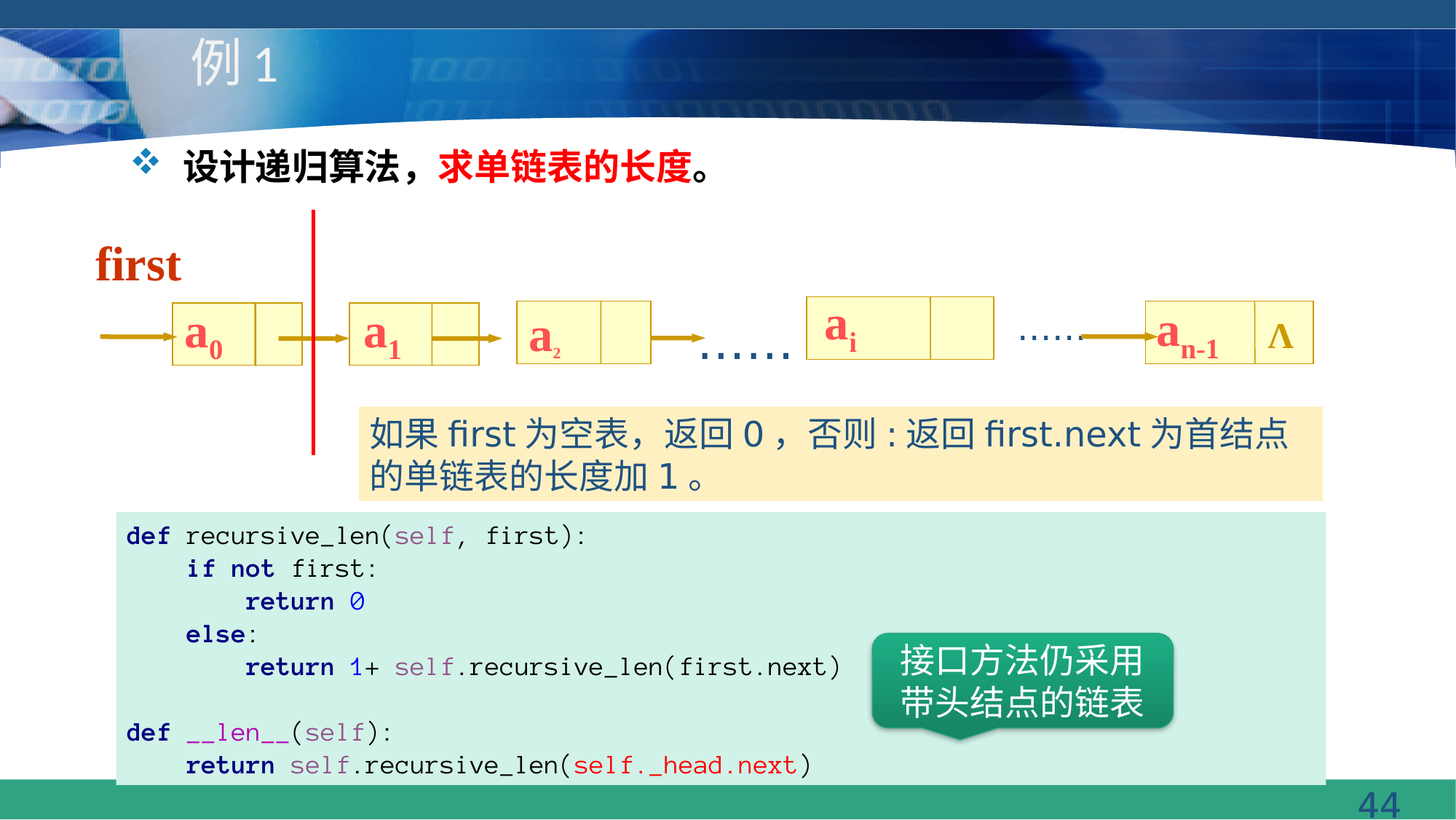

# 例1
设计递归算法，求单链表的长度。
first
ai
an-1
a0
a1

a2
……

……
Λ

如果first为空表，返回0，否则:返回first.next为首结点的单链表的长度加1。
def recursive_len(self, first):
    if not first:
        return 0
    else:
        return 1+ self.recursive_len(first.next)
def __len__(self):
    return self.recursive_len(self._head.next)
接口方法仍采用带头结点的链表